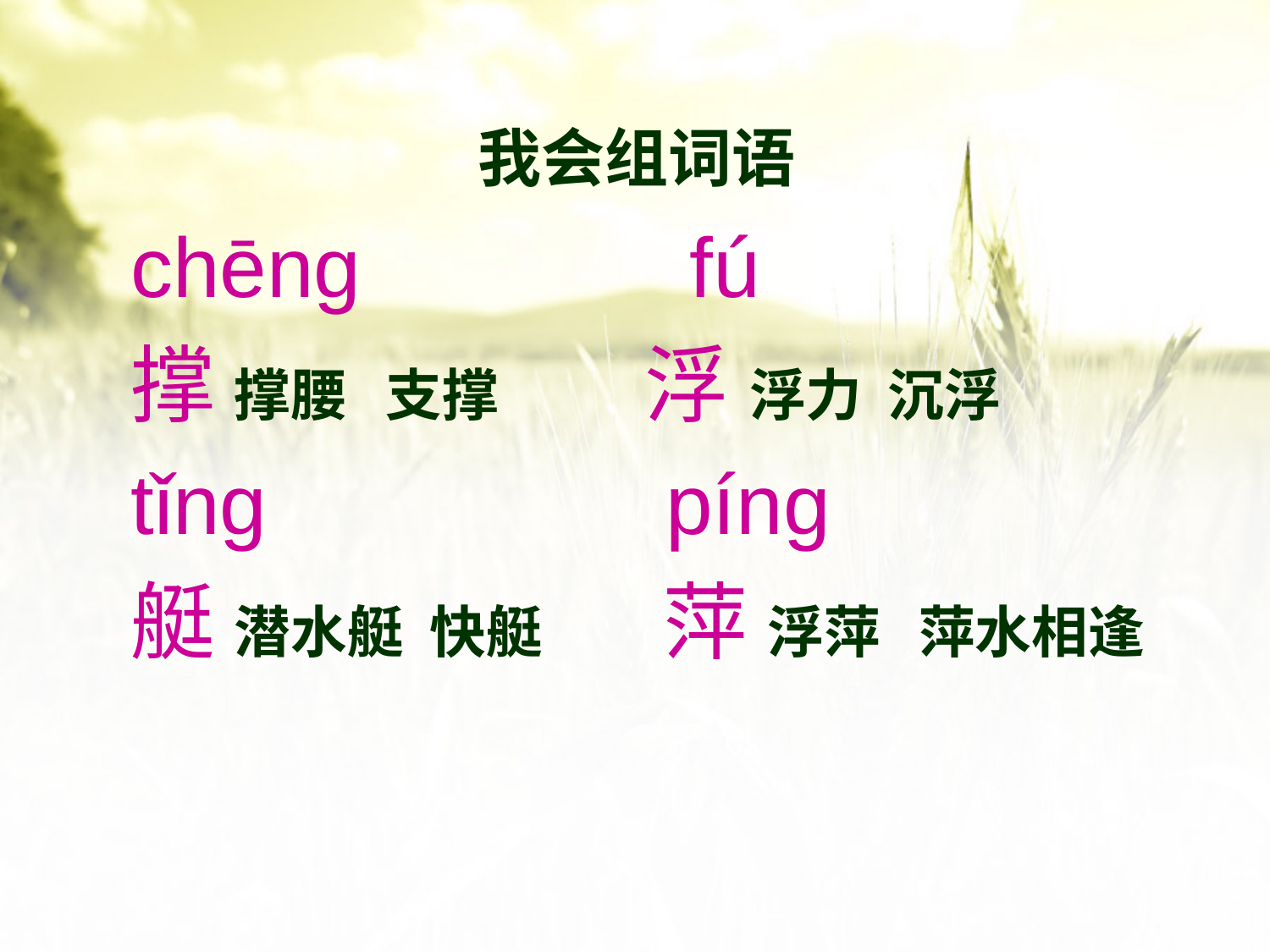

# 我会组词语
chēng              fú
撑 撑腰   支撑        浮 浮力  沉浮
tǐng                 píng
艇 潜水艇  快艇       萍 浮萍  萍水相逢